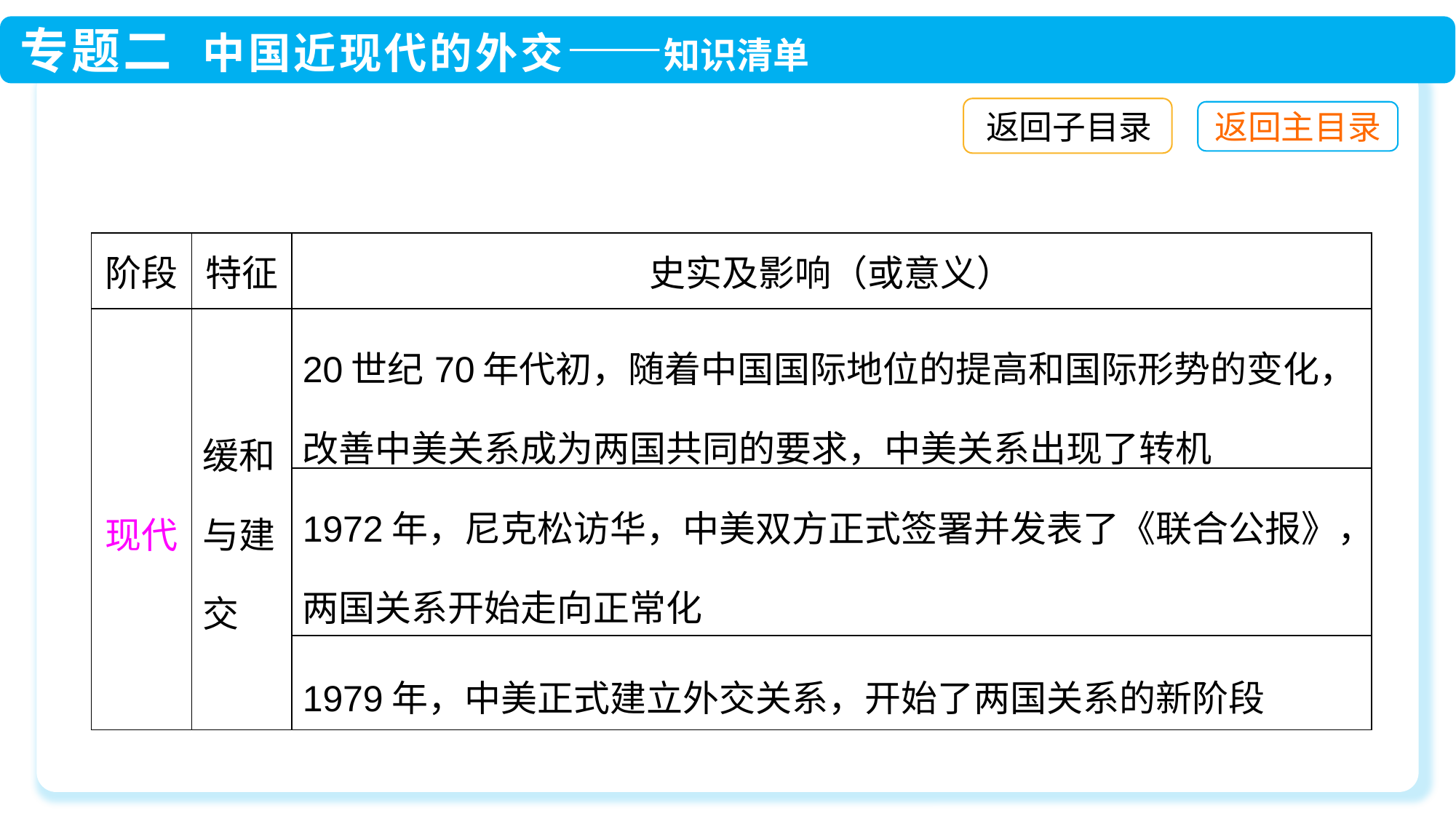

返回子目录
| 阶段 | 特征 | 史实及影响（或意义） |
| --- | --- | --- |
| 现代 | 缓和与建交 | 20世纪70年代初，随着中国国际地位的提高和国际形势的变化，改善中美关系成为两国共同的要求，中美关系出现了转机 |
|  |  | 1972年，尼克松访华，中美双方正式签署并发表了《联合公报》，两国关系开始走向正常化 |
|  |  | 1979年，中美正式建立外交关系，开始了两国关系的新阶段 |